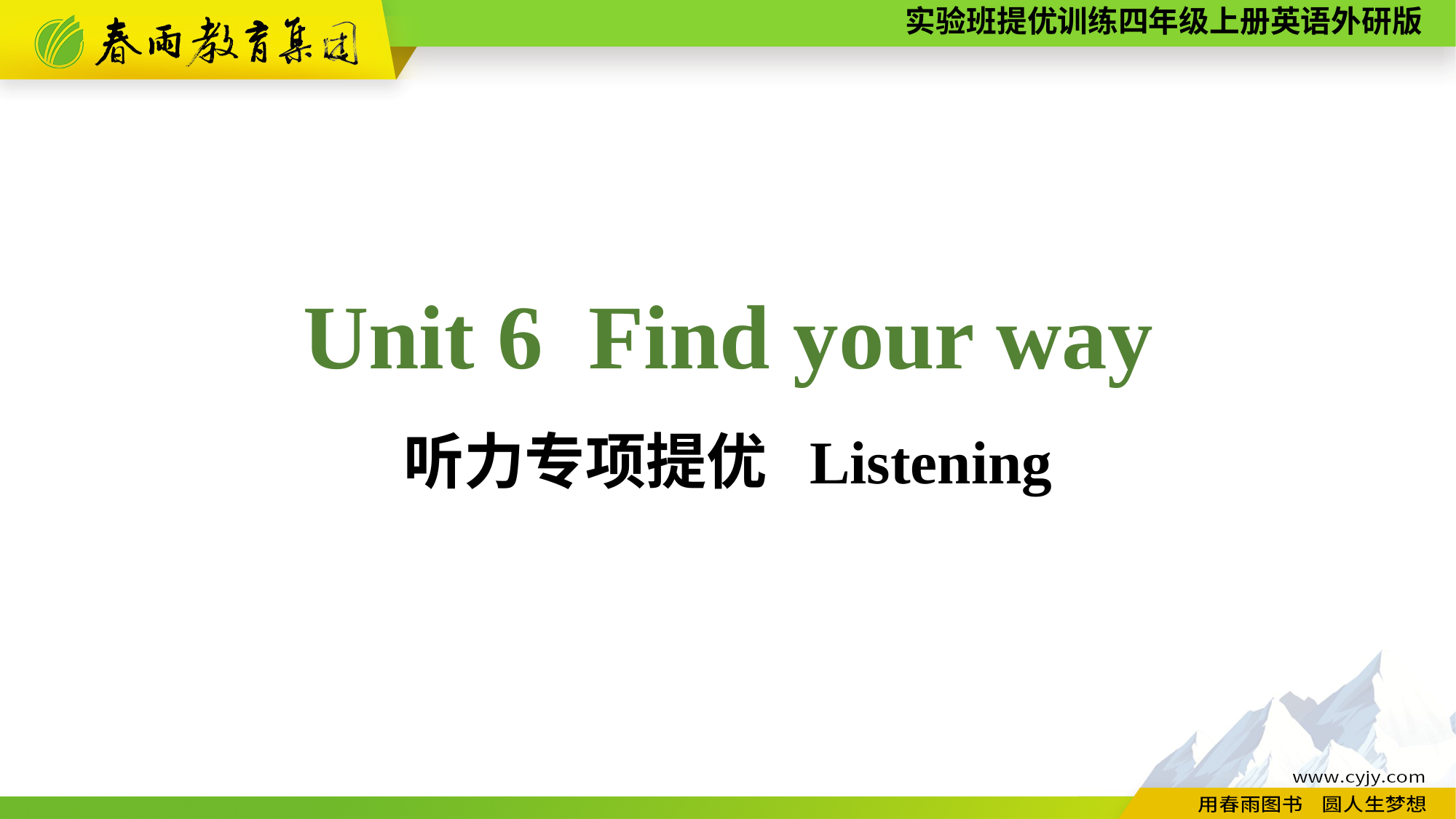

Unit 6  Find your way
听力专项提优  Listening